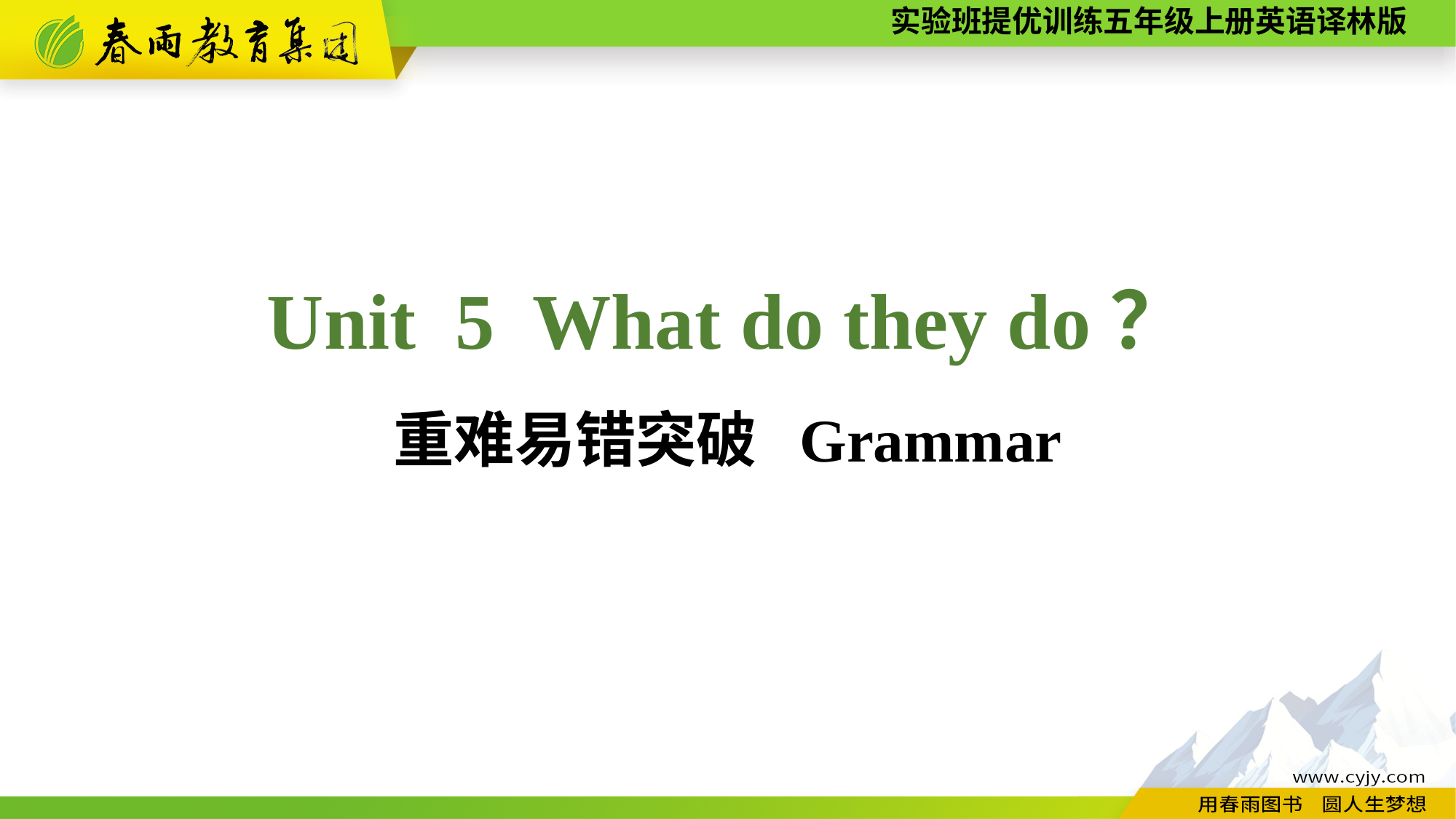

Unit  5  What do they do？
重难易错突破  Grammar